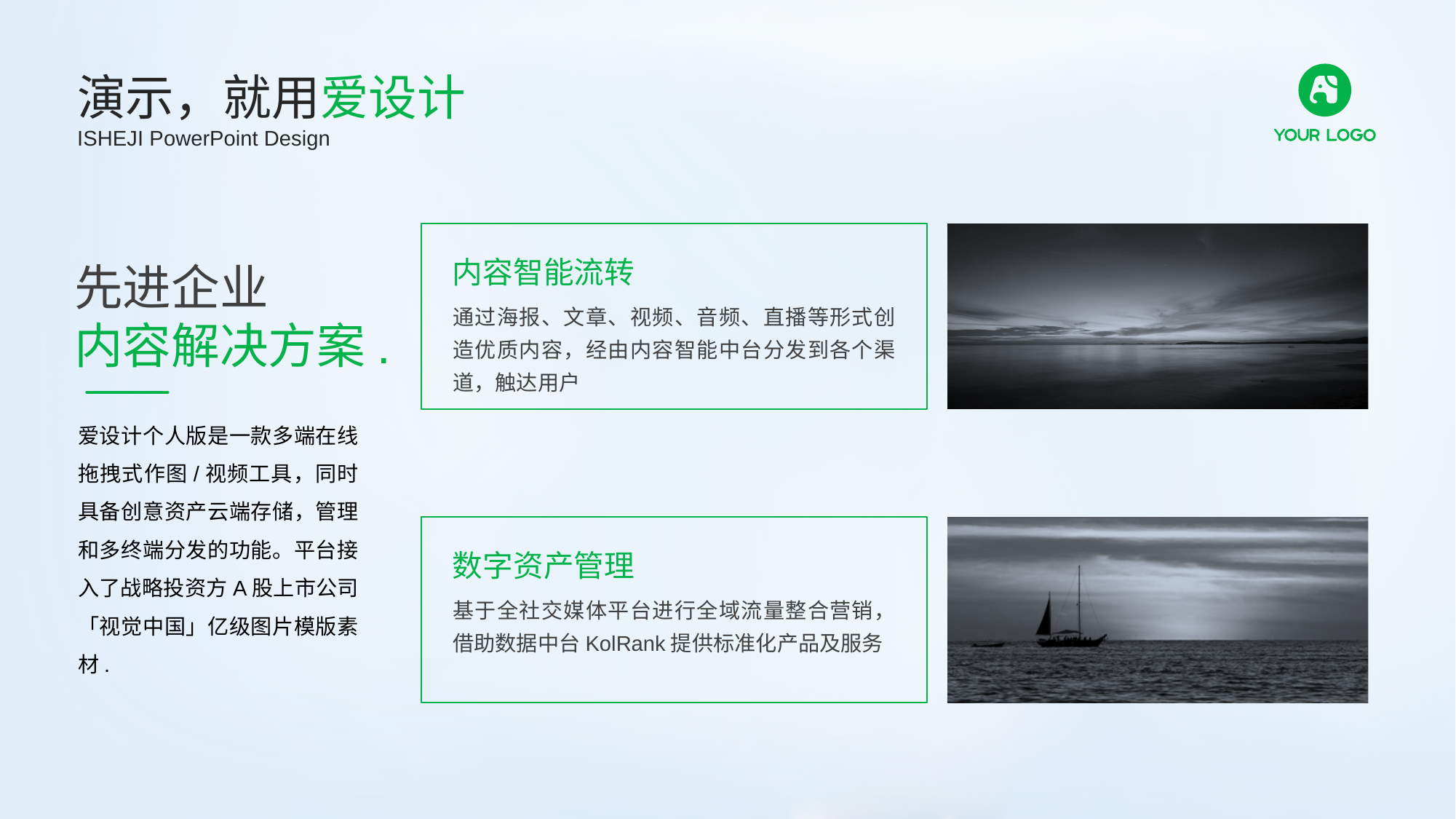

演示，就用爱设计
ISHEJI PowerPoint Design

内容智能流转
先进企业
内容解决方案.
爱设计个人版是一款多端在线拖拽式作图/视频工具，同时具备创意资产云端存储，管理和多终端分发的功能。平台接入了战略投资方A股上市公司「视觉中国」亿级图片模版素材.
通过海报、文章、视频、音频、直播等形式创造优质内容，经由内容智能中台分发到各个渠道，触达用户

数字资产管理
基于全社交媒体平台进行全域流量整合营销，借助数据中台KolRank提供标准化产品及服务